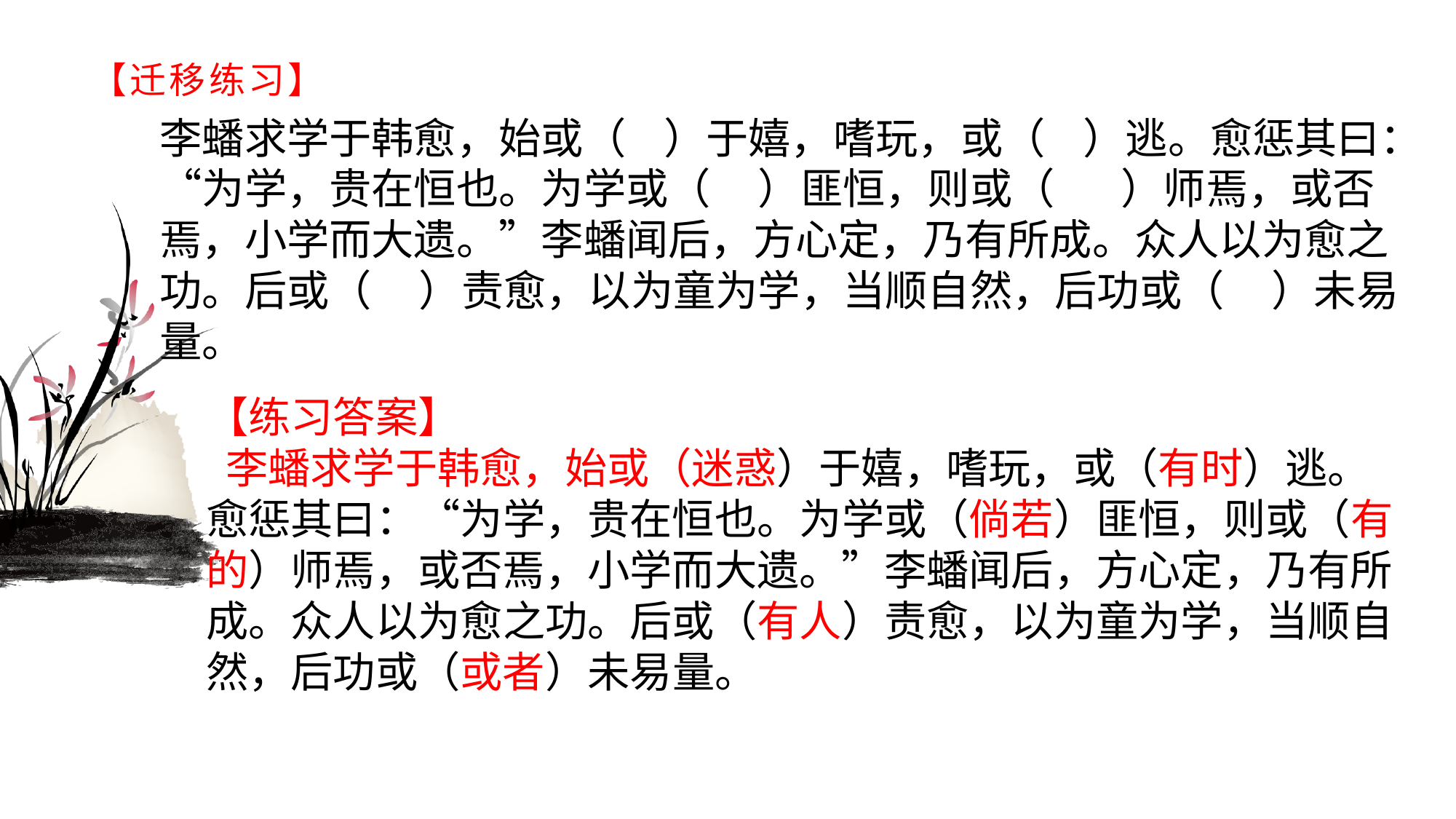

# 【迁移练习】
李蟠求学于韩愈，始或（    ）于嬉，嗜玩，或（    ）逃。愈惩其曰：“为学，贵在恒也。为学或（     ）匪恒，则或（       ）师焉，或否焉，小学而大遗。”李蟠闻后，方心定，乃有所成。众人以为愈之功。后或（     ）责愈，以为童为学，当顺自然，后功或（     ）未易量。
【练习答案】 李蟠求学于韩愈，始或（迷惑）于嬉，嗜玩，或（有时）逃。愈惩其曰：“为学，贵在恒也。为学或（倘若）匪恒，则或（有的）师焉，或否焉，小学而大遗。”李蟠闻后，方心定，乃有所成。众人以为愈之功。后或（有人）责愈，以为童为学，当顺自然，后功或（或者）未易量。